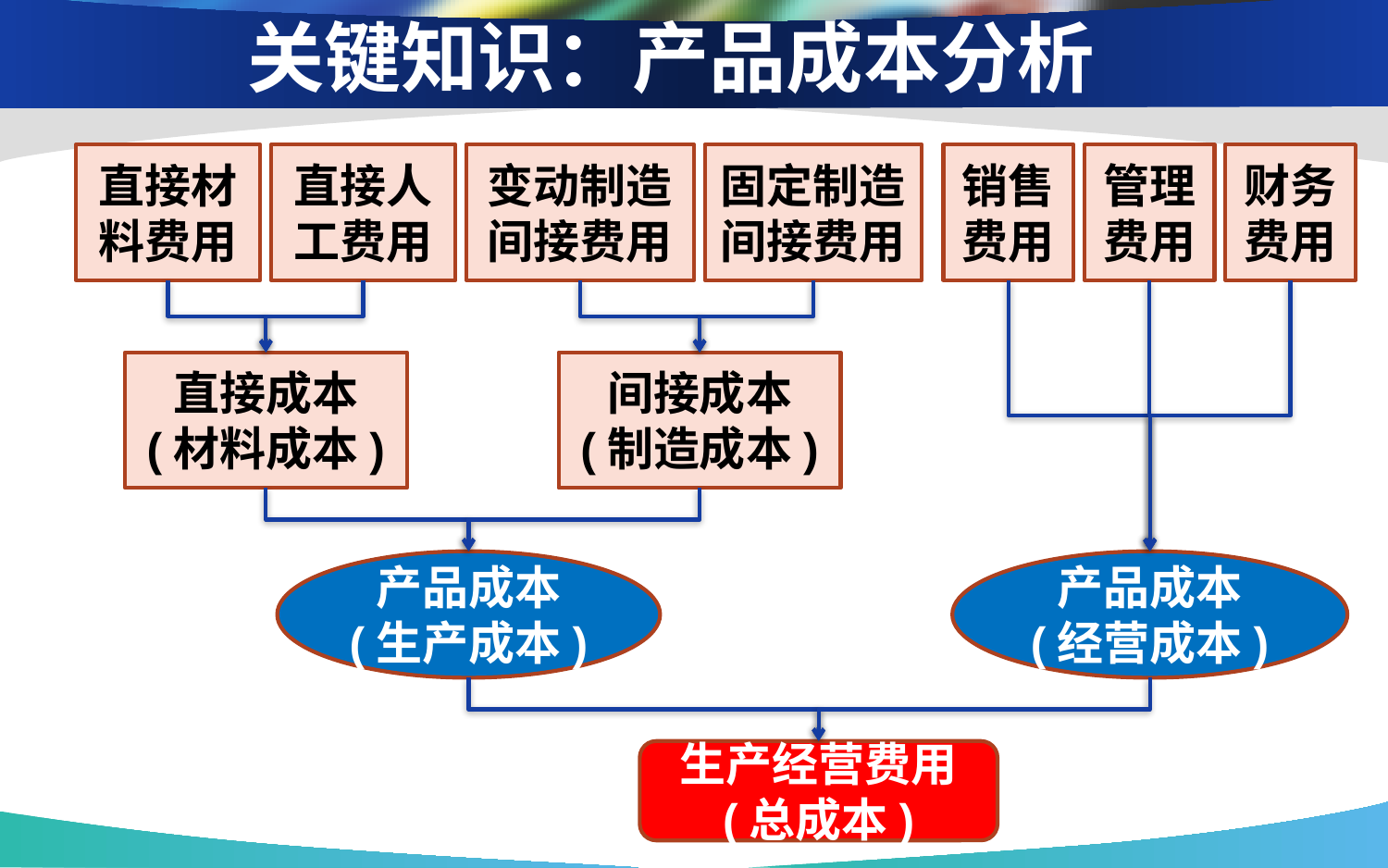

# 关键知识：产品成本分析
直接材
料费用
直接人
工费用
变动制造间接费用
固定制造间接费用
销售
费用
管理费用
财务费用
直接成本
(材料成本)
间接成本
(制造成本)
产品成本
(生产成本)
产品成本
(经营成本)
生产经营费用
(总成本)